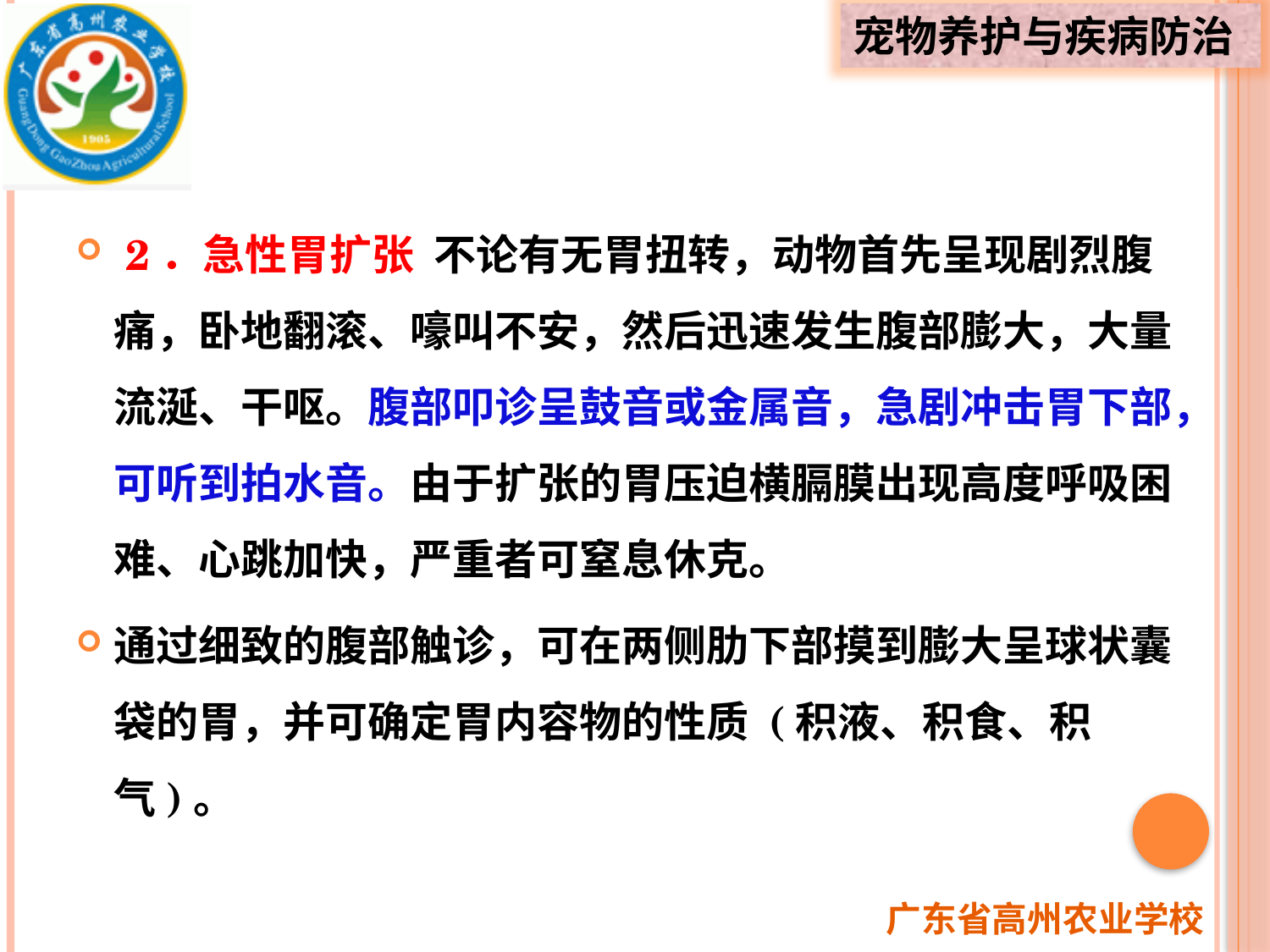

2．急性胃扩张  不论有无胃扭转，动物首先呈现剧烈腹痛，卧地翻滚、嚎叫不安，然后迅速发生腹部膨大，大量流涎、干呕。腹部叩诊呈鼓音或金属音，急剧冲击胃下部，可听到拍水音。由于扩张的胃压迫横膈膜出现高度呼吸困难、心跳加快，严重者可窒息休克。
通过细致的腹部触诊，可在两侧肋下部摸到膨大呈球状囊袋的胃，并可确定胃内容物的性质 (积液、积食、积气)。